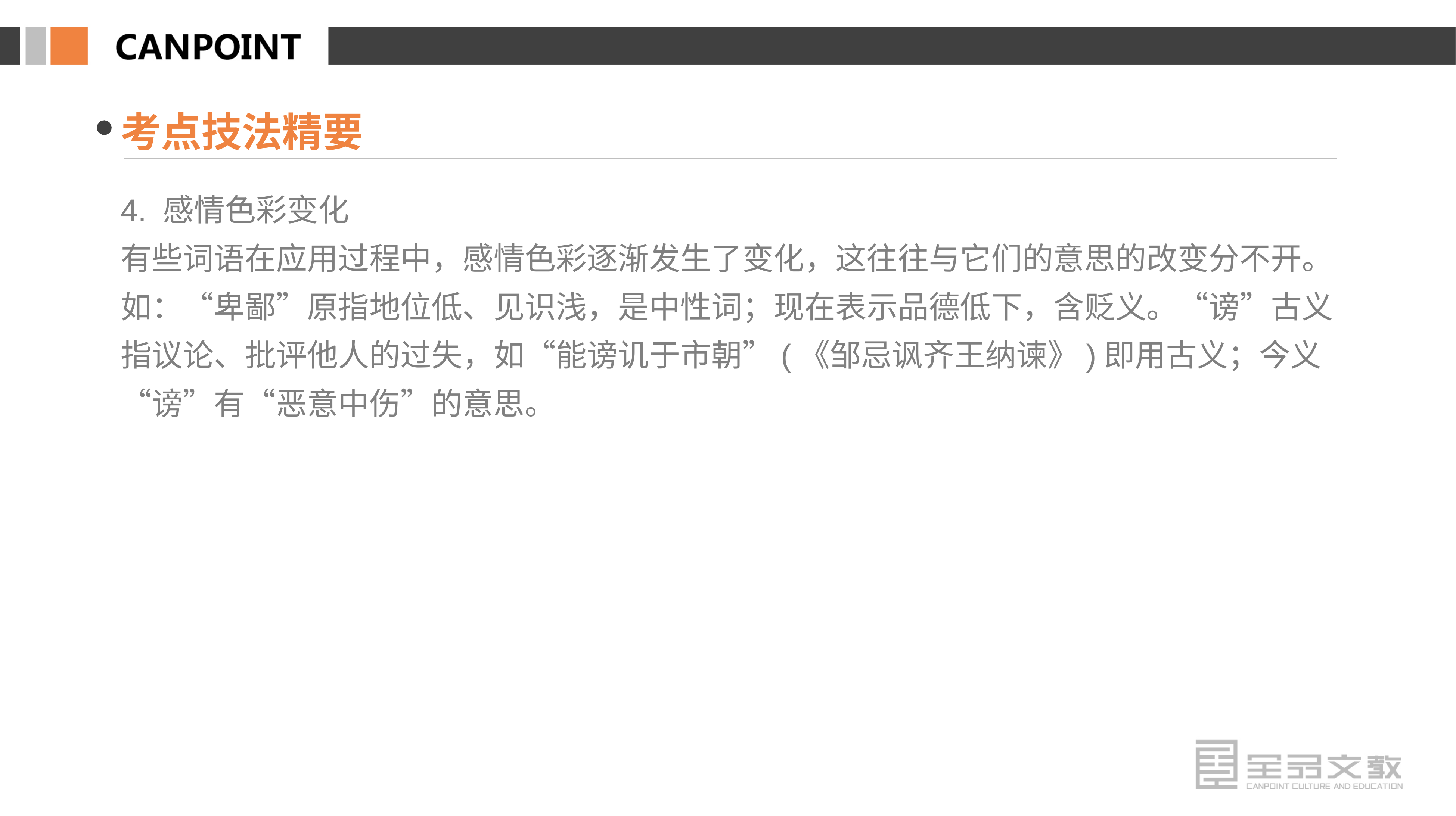

考点技法精要

4. 感情色彩变化
有些词语在应用过程中，感情色彩逐渐发生了变化，这往往与它们的意思的改变分不开。如：“卑鄙”原指地位低、见识浅，是中性词；现在表示品德低下，含贬义。“谤”古义指议论、批评他人的过失，如“能谤讥于市朝”(《邹忌讽齐王纳谏》)即用古义；今义“谤”有“恶意中伤”的意思。